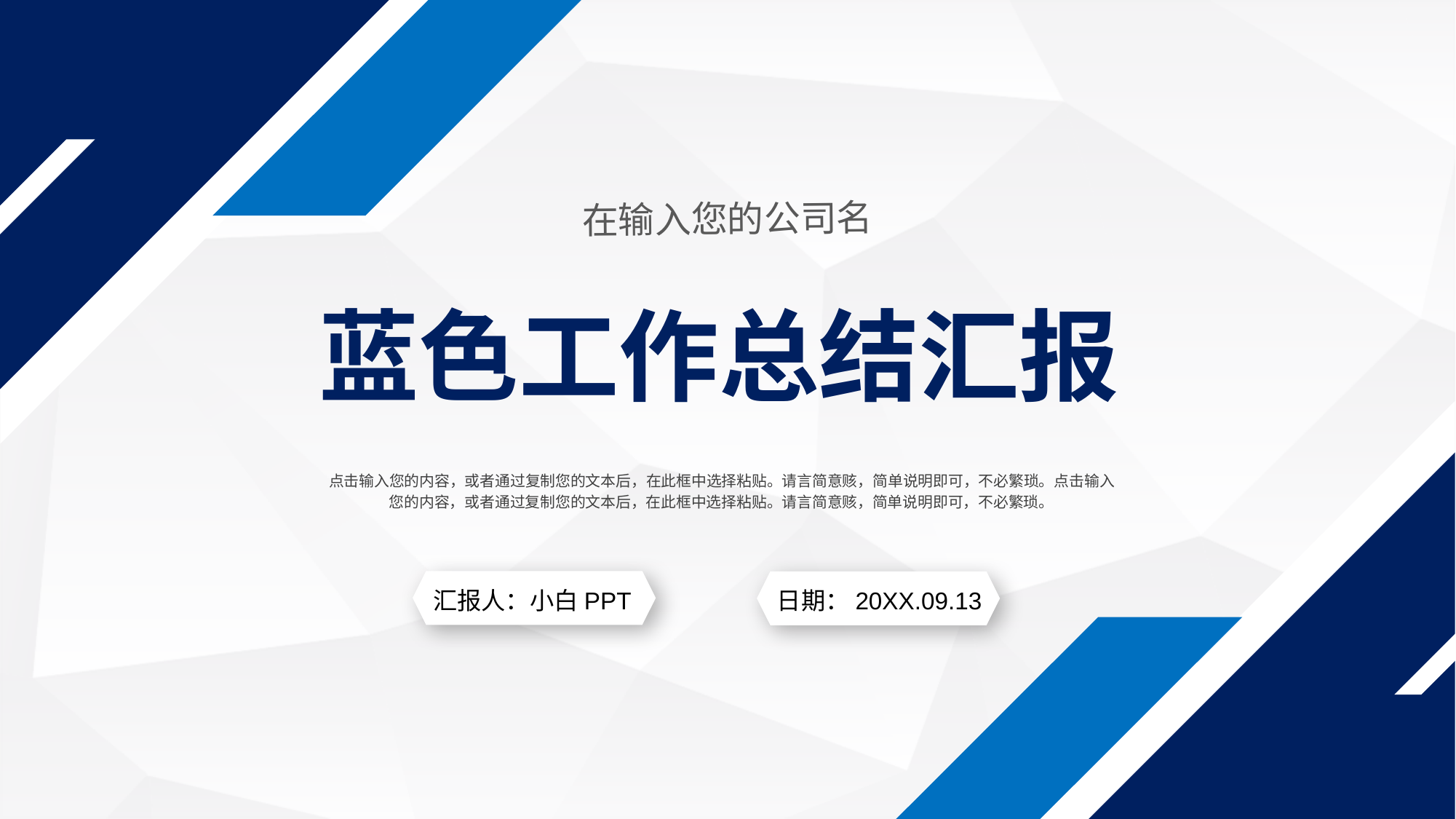

在输入您的公司名
蓝色工作总结汇报

点击输入您的内容，或者通过复制您的文本后，在此框中选择粘贴。请言简意赅，简单说明即可，不必繁琐。点击输入您的内容，或者通过复制您的文本后，在此框中选择粘贴。请言简意赅，简单说明即可，不必繁琐。
日期：20XX.09.13
汇报人：小白PPT